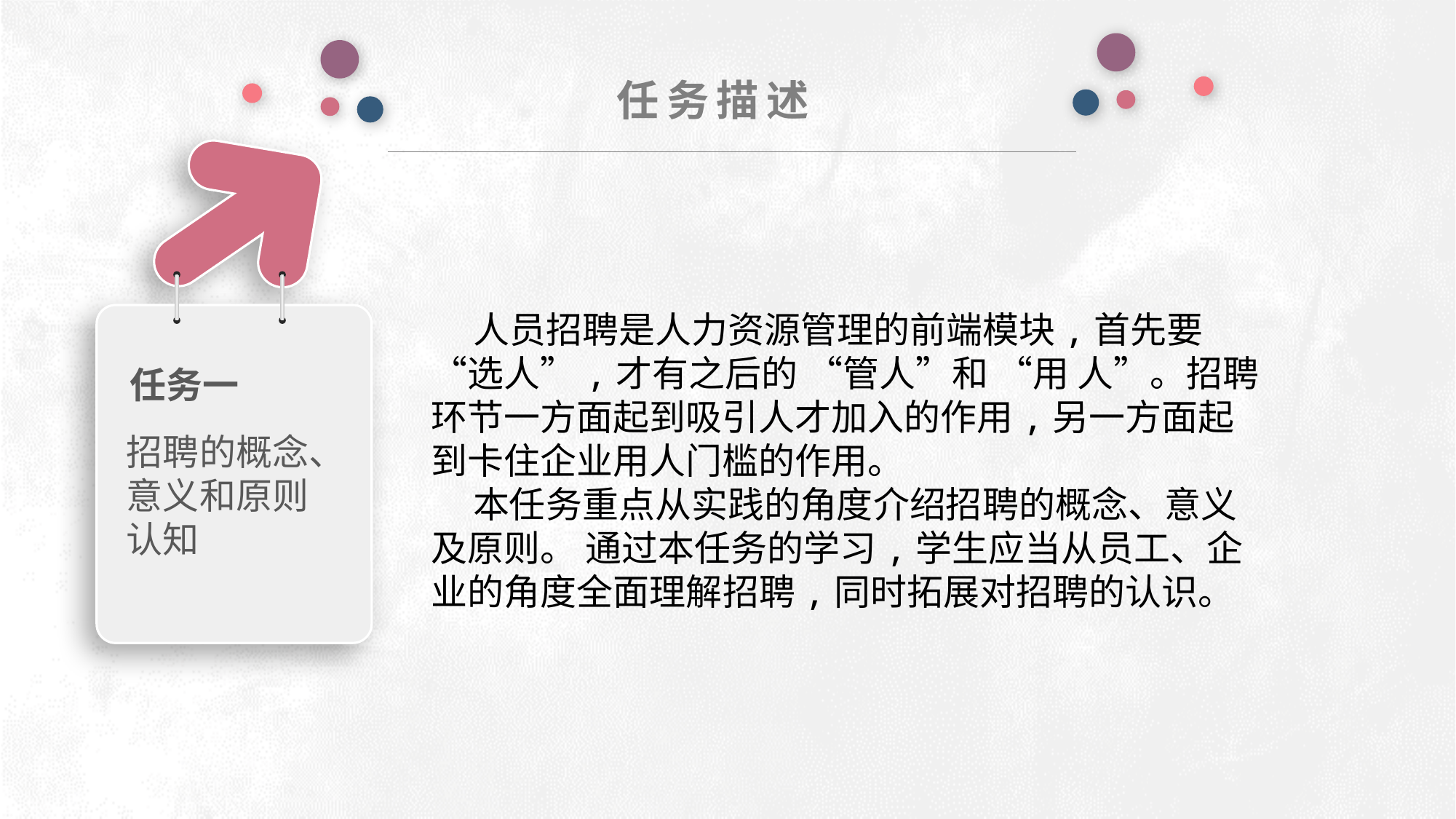

任务描述

任务一
招聘的概念、意义和原则认知

e7d195523061f1c0deeec63e560781cfd59afb0ea006f2a87ABB68BF51EA6619813959095094C18C62A12F549504892A4AAA8C1554C6663626E05CA27F281A14E6983772AFC3FB97135759321DEA3D70CCCB10945EC5A0322096E752803368C2184698845E3CCD6DB7F651295A8E4F3FDC19EA64A2B4A4AC1434B55AAE41CF0BF61B375C23F3039959E085EE760725AA
    人员招聘是人力资源管理的前端模块,首先要 “选人”,才有之后的 “管人”和 “用 人”。招聘环节一方面起到吸引人才加入的作用,另一方面起到卡住企业用人门槛的作用。
    本任务重点从实践的角度介绍招聘的概念、意义及原则。 通过本任务的学习,学生应当从员工、企业的角度全面理解招聘,同时拓展对招聘的认识。